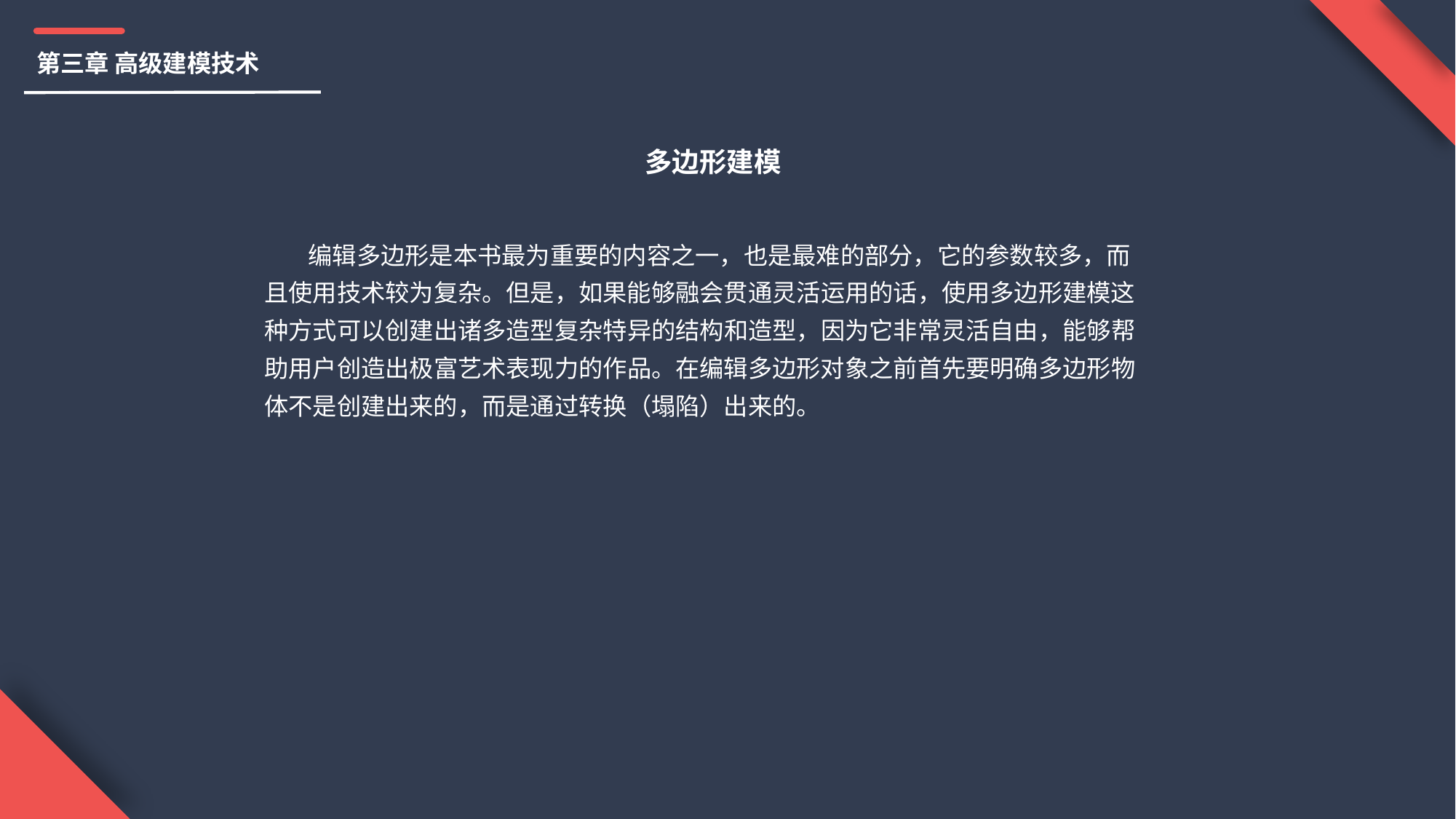

第三章 高级建模技术
多边形建模
       编辑多边形是本书最为重要的内容之一，也是最难的部分，它的参数较多，而且使用技术较为复杂。但是，如果能够融会贯通灵活运用的话，使用多边形建模这种方式可以创建出诸多造型复杂特异的结构和造型，因为它非常灵活自由，能够帮助用户创造出极富艺术表现力的作品。在编辑多边形对象之前首先要明确多边形物体不是创建出来的，而是通过转换（塌陷）出来的。